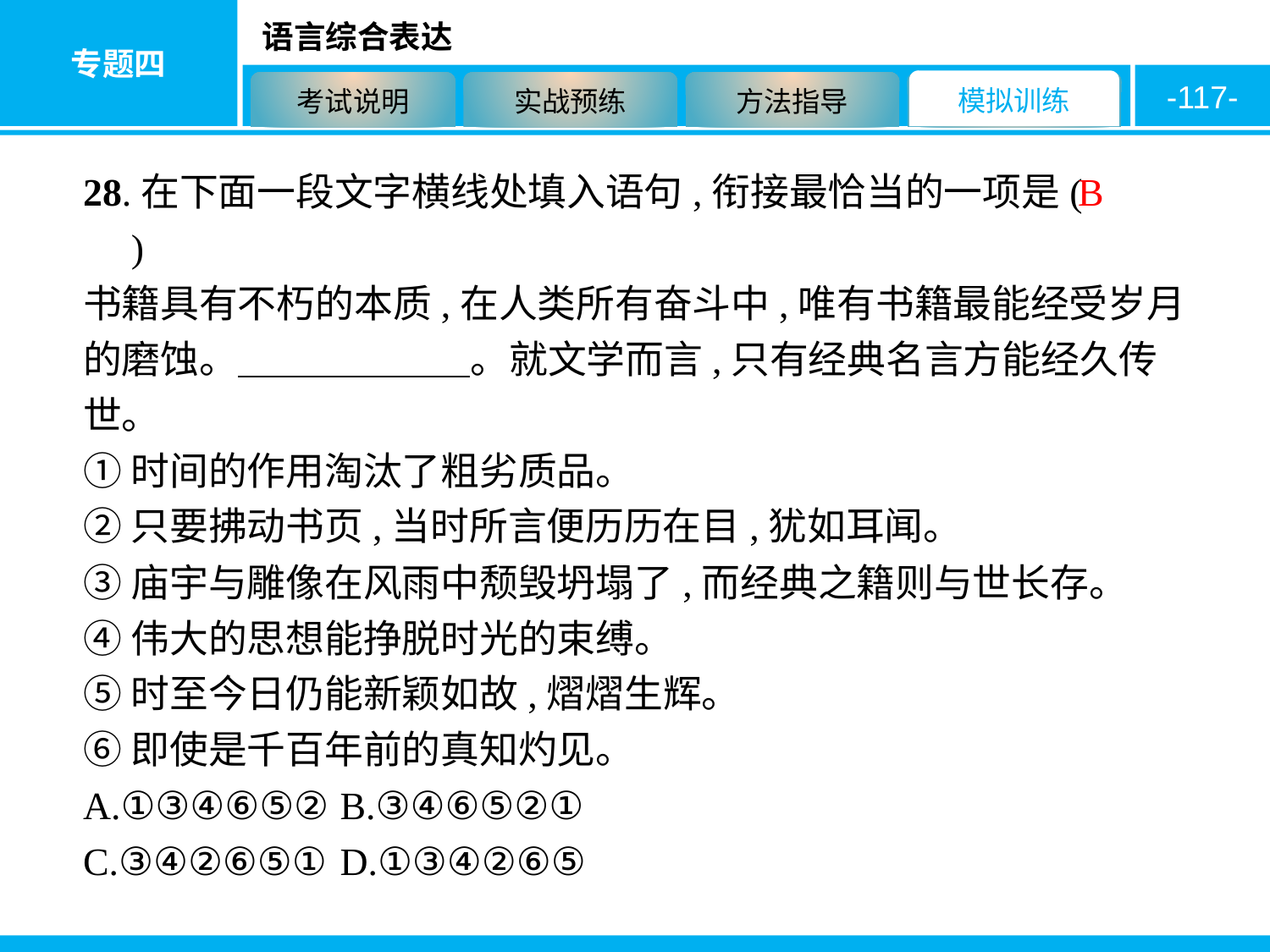

-117-
28.在下面一段文字横线处填入语句,衔接最恰当的一项是( 　　)
书籍具有不朽的本质,在人类所有奋斗中,唯有书籍最能经受岁月的磨蚀。　　　　　　。就文学而言,只有经典名言方能经久传世。
①时间的作用淘汰了粗劣质品。
②只要拂动书页,当时所言便历历在目,犹如耳闻。
③庙宇与雕像在风雨中颓毁坍塌了,而经典之籍则与世长存。
④伟大的思想能挣脱时光的束缚。
⑤时至今日仍能新颖如故,熠熠生辉。
⑥即使是千百年前的真知灼见。
A.①③④⑥⑤②	B.③④⑥⑤②①
C.③④②⑥⑤①	D.①③④②⑥⑤
B